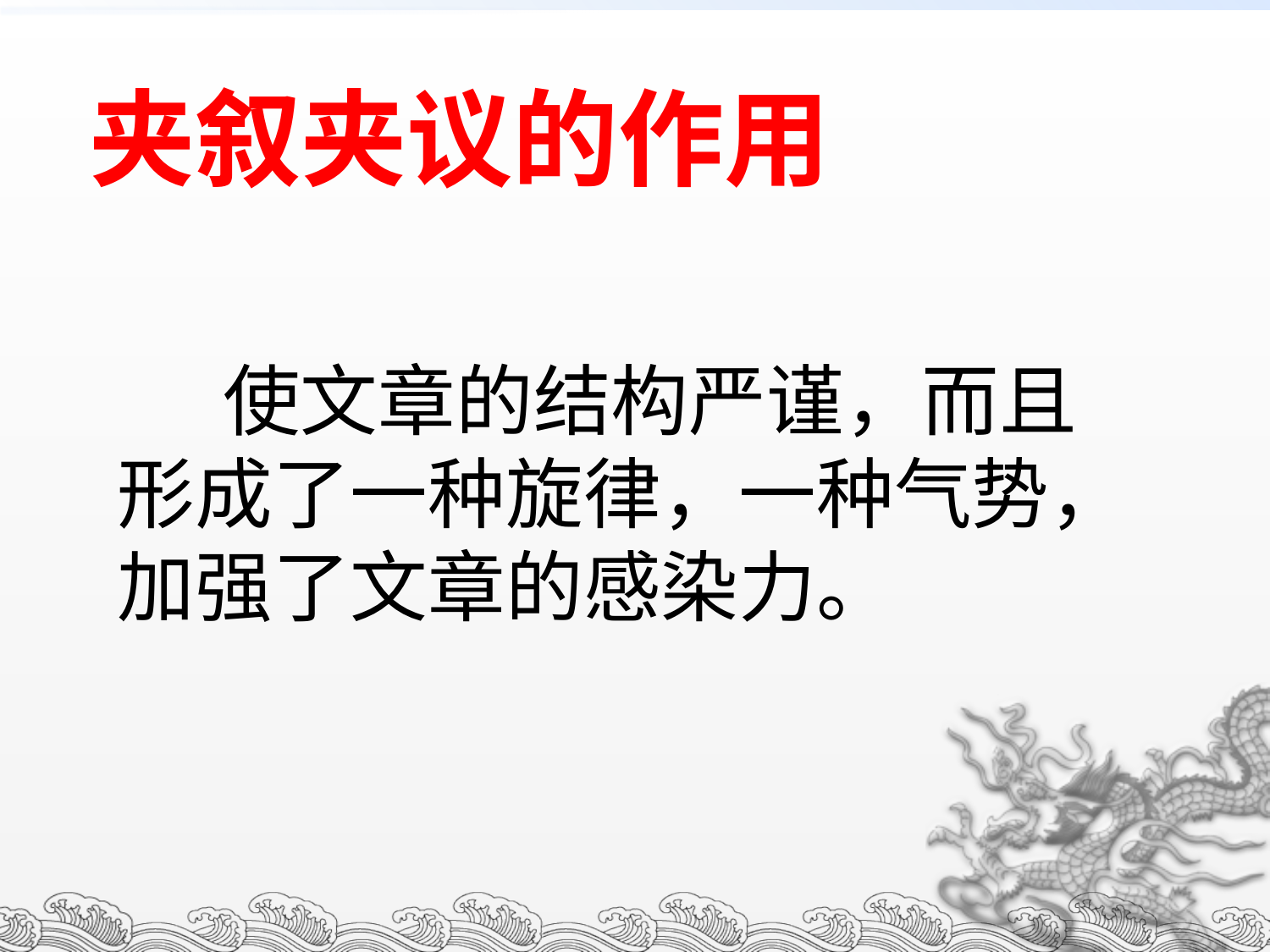

夹叙夹议的作用
     使文章的结构严谨，而且形成了一种旋律，一种气势，加强了文章的感染力。